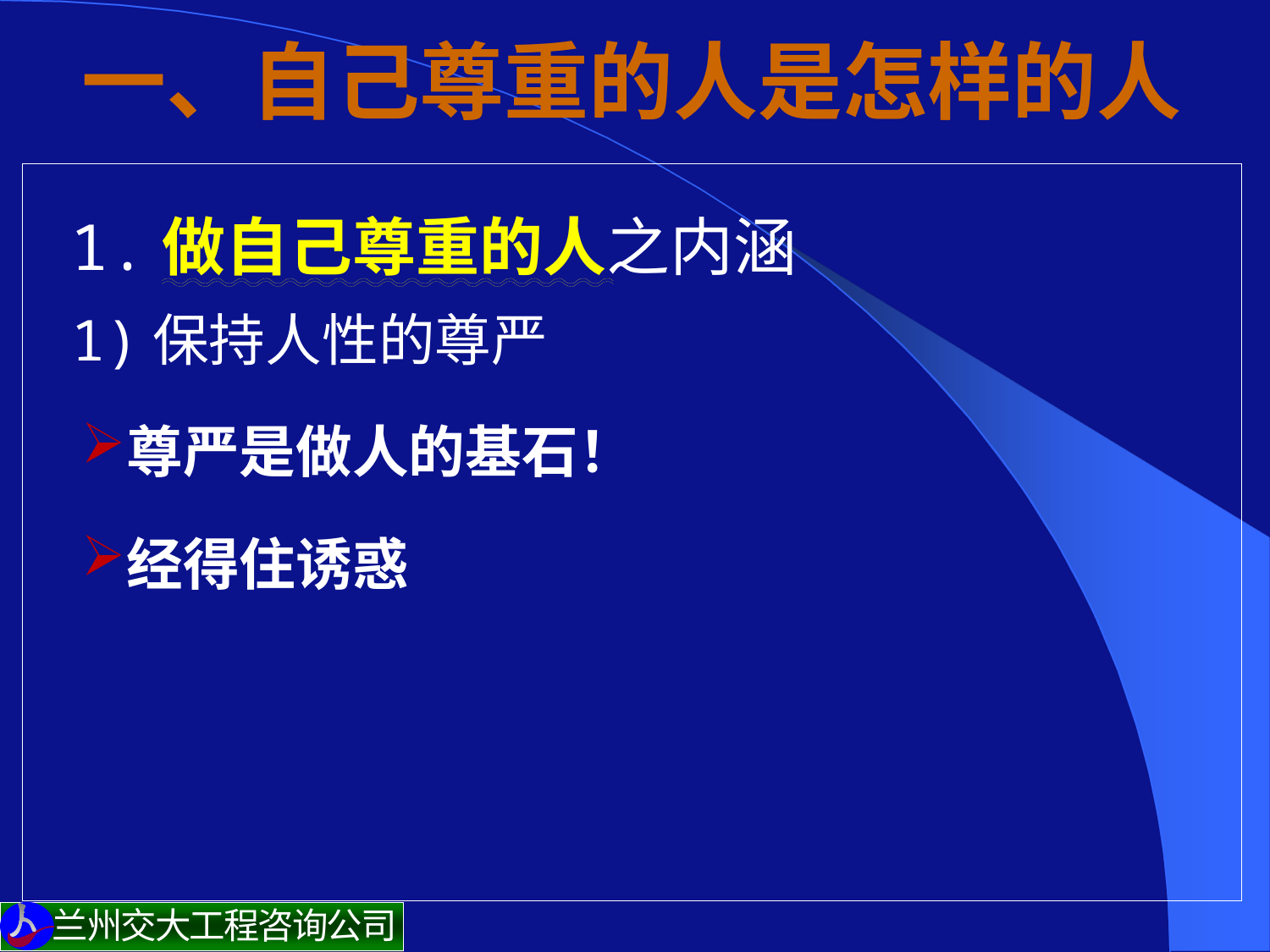

# 一、自己尊重的人是怎样的人
 1.做自己尊重的人之内涵
1)保持人性的尊严
尊严是做人的基石！
经得住诱惑